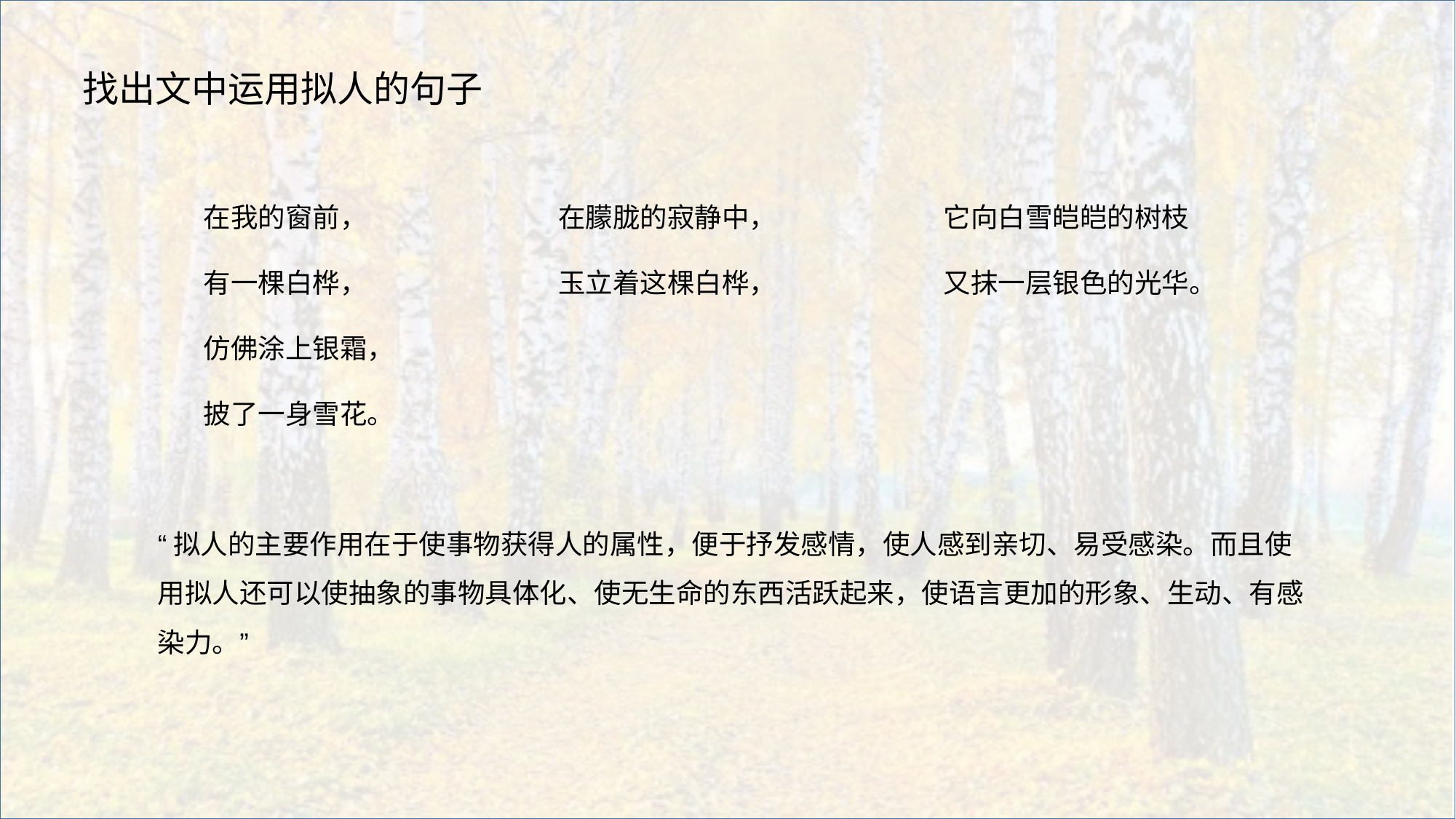

找出文中运用拟人的句子
在朦胧的寂静中，

玉立着这棵白桦，
它向白雪皑皑的树枝

又抹一层银色的光华。
在我的窗前，

有一棵白桦，

仿佛涂上银霜，

披了一身雪花。
“拟人的主要作用在于使事物获得人的属性，便于抒发感情，使人感到亲切、易受感染。而且使用拟人还可以使抽象的事物具体化、使无生命的东西活跃起来，使语言更加的形象、生动、有感染力。”